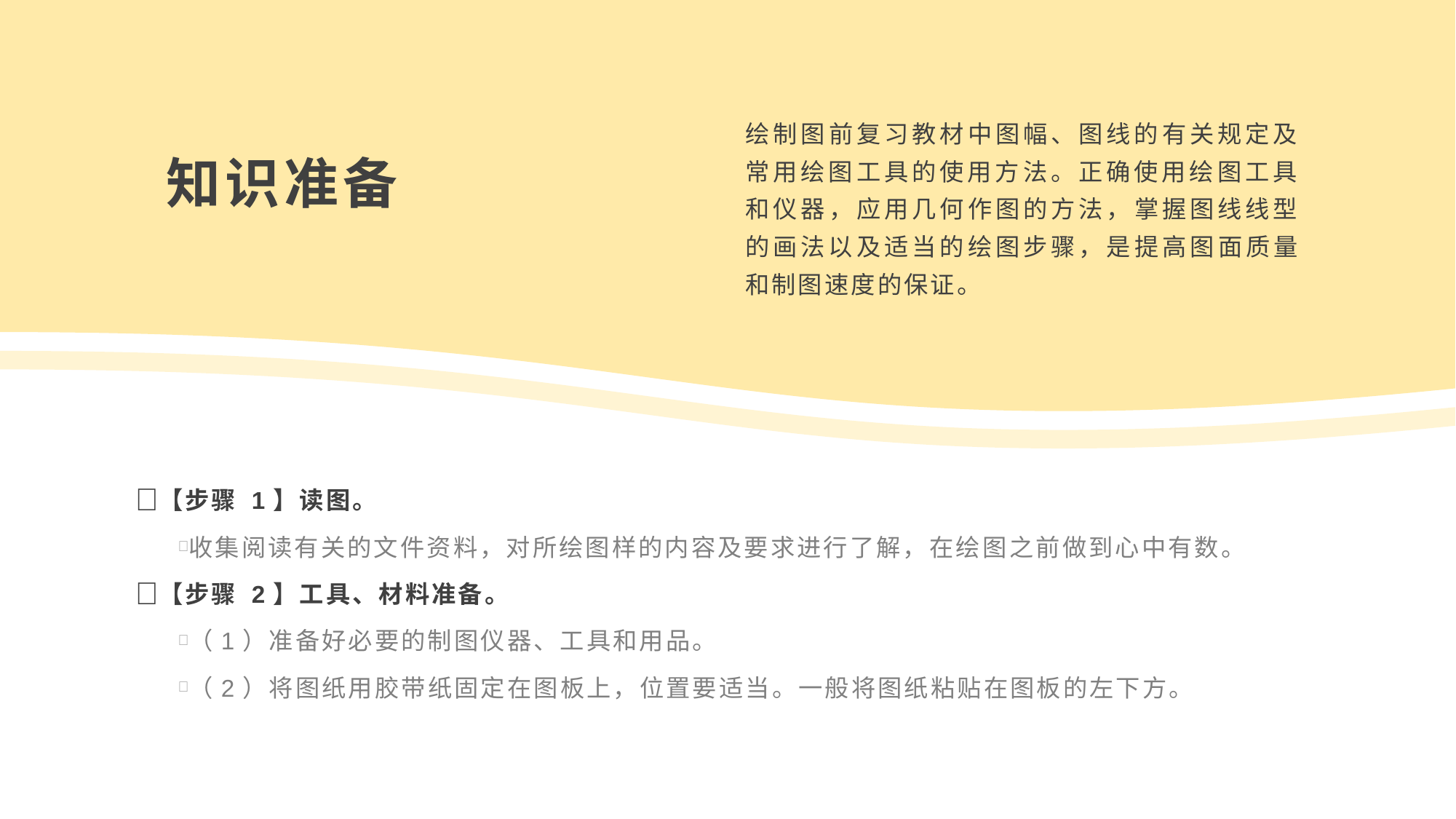

绘制图前复习教材中图幅、图线的有关规定及常用绘图工具的使用方法。正确使用绘图工具和仪器，应用几何作图的方法，掌握图线线型的画法以及适当的绘图步骤，是提高图面质量和制图速度的保证。
知识准备

【步骤 1】读图。
收集阅读有关的文件资料，对所绘图样的内容及要求进行了解，在绘图之前做到心中有数。
【步骤 2】工具、材料准备。
（1）准备好必要的制图仪器、工具和用品。
（2）将图纸用胶带纸固定在图板上，位置要适当。一般将图纸粘贴在图板的左下方。